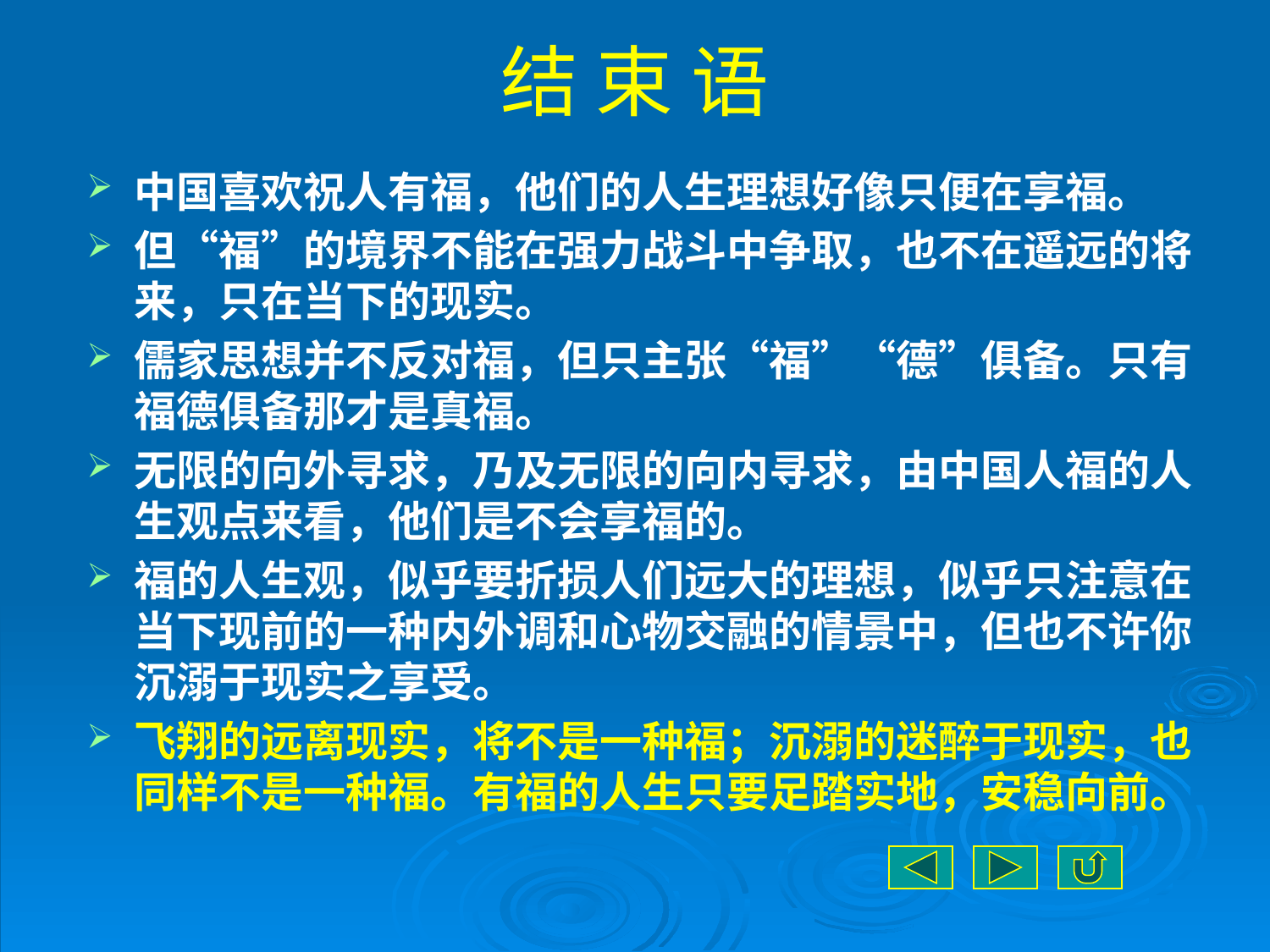

# 结 束 语
中国喜欢祝人有福，他们的人生理想好像只便在享福。
但“福”的境界不能在强力战斗中争取，也不在遥远的将来，只在当下的现实。
儒家思想并不反对福，但只主张“福”“德”俱备。只有福德俱备那才是真福。
无限的向外寻求，乃及无限的向内寻求，由中国人福的人生观点来看，他们是不会享福的。
福的人生观，似乎要折损人们远大的理想，似乎只注意在当下现前的一种内外调和心物交融的情景中，但也不许你沉溺于现实之享受。
飞翔的远离现实，将不是一种福；沉溺的迷醉于现实，也同样不是一种福。有福的人生只要足踏实地，安稳向前。